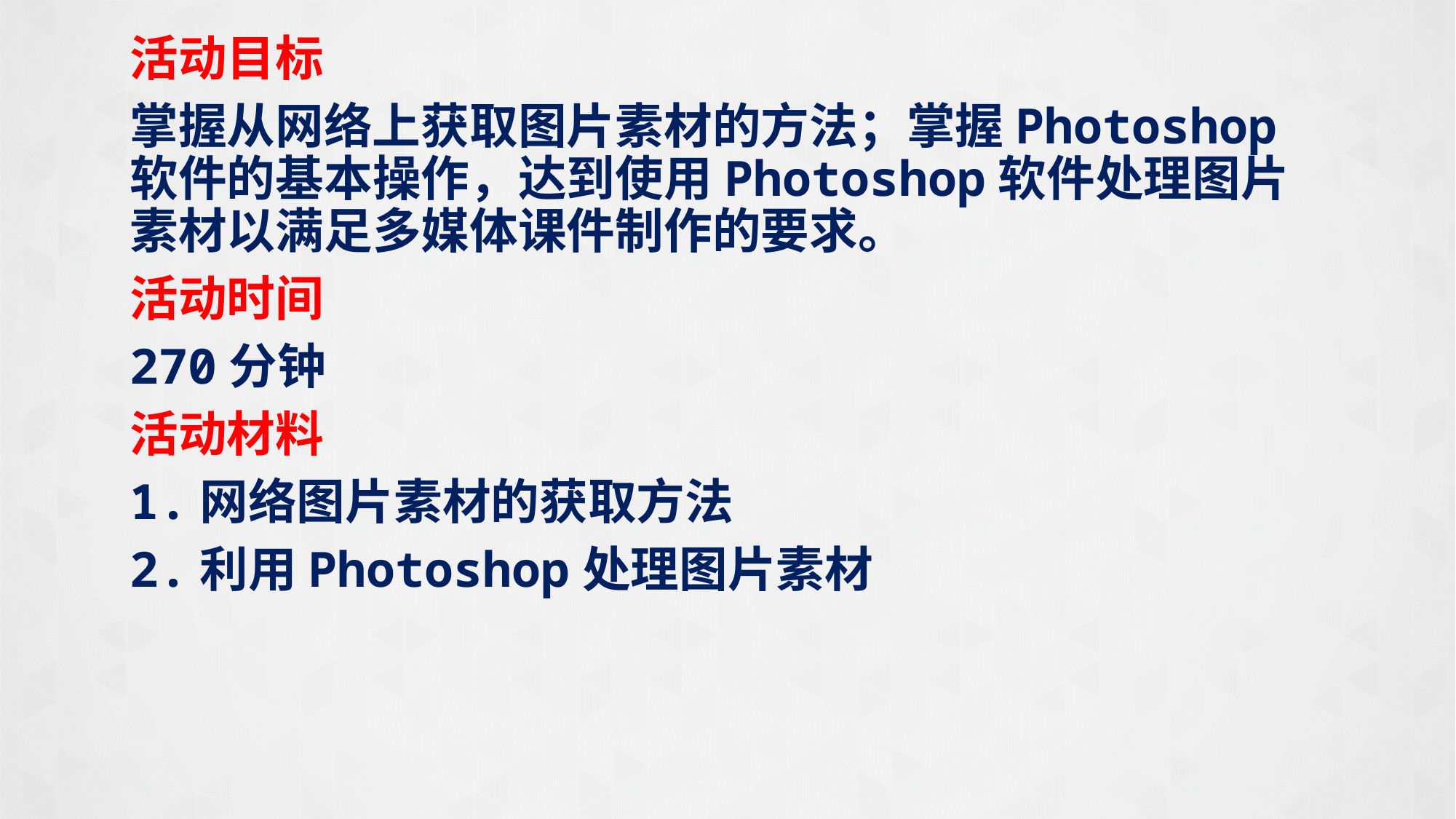

活动目标
掌握从网络上获取图片素材的方法；掌握Photoshop软件的基本操作，达到使用Photoshop软件处理图片素材以满足多媒体课件制作的要求。
活动时间
270分钟
活动材料
1.网络图片素材的获取方法
2.利用Photoshop处理图片素材